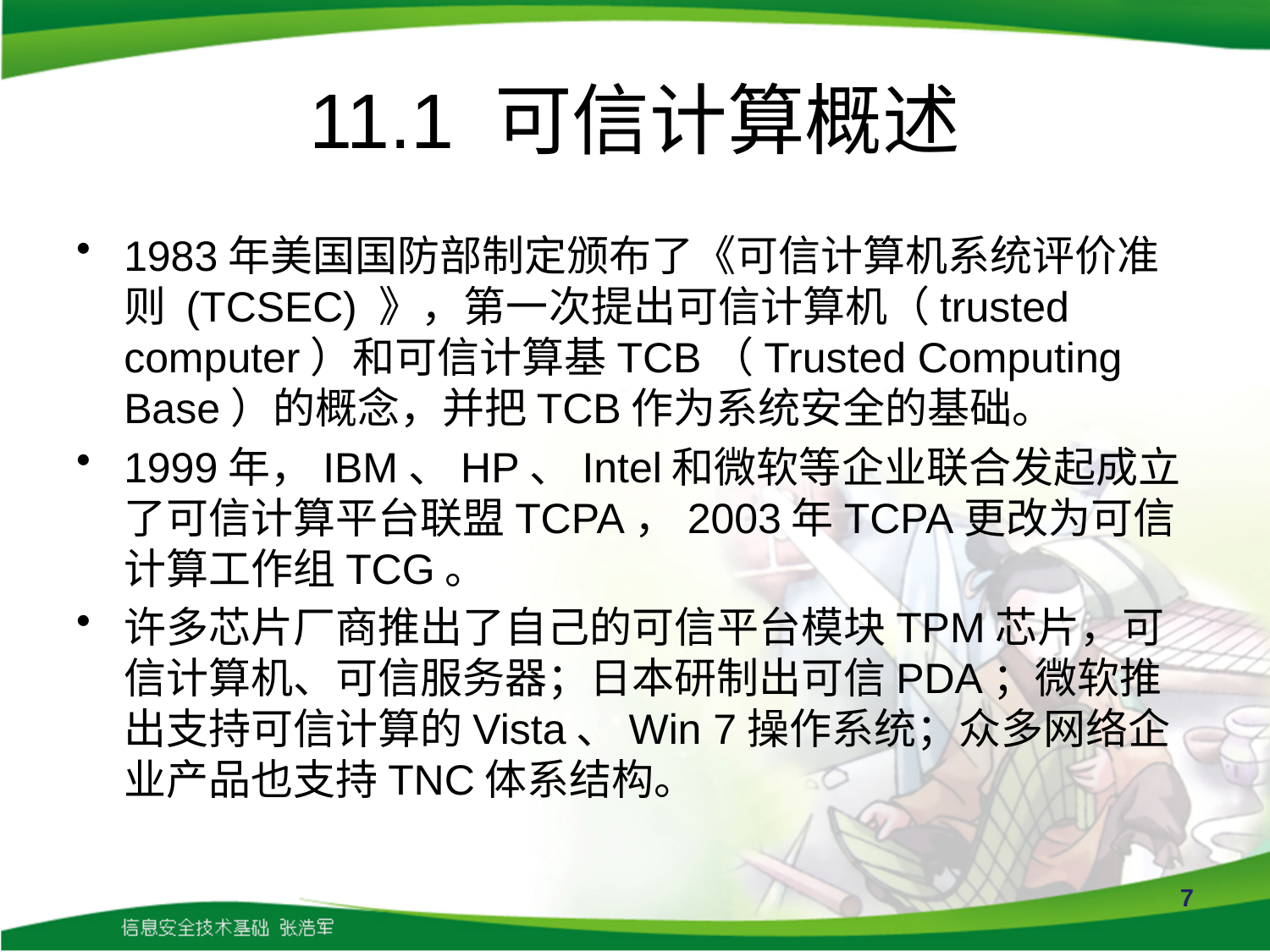

# 11.1 可信计算概述
1983年美国国防部制定颁布了《可信计算机系统评价准则 (TCSEC) 》，第一次提出可信计算机（trusted  computer）和可信计算基TCB（Trusted Computing Base）的概念，并把TCB作为系统安全的基础。
1999年，IBM、HP、Intel和微软等企业联合发起成立了可信计算平台联盟TCPA，2003年TCPA更改为可信计算工作组TCG。
许多芯片厂商推出了自己的可信平台模块TPM芯片，可信计算机、可信服务器；日本研制出可信PDA；微软推出支持可信计算的Vista、Win 7操作系统；众多网络企业产品也支持TNC体系结构。
7